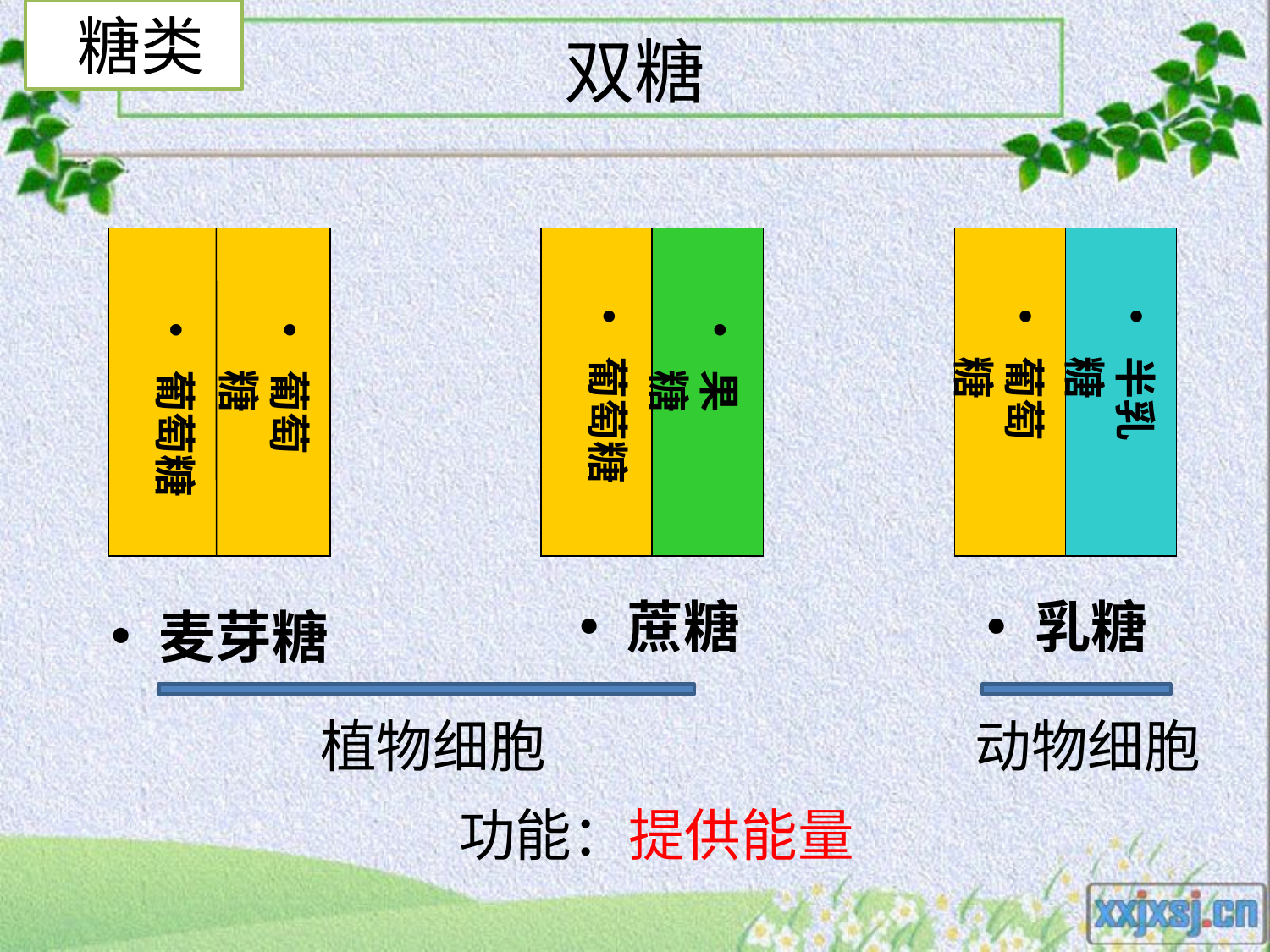

糖类
# 双糖

葡萄糖
半乳糖
葡萄糖
葡萄糖
葡萄糖
果   糖
蔗糖
乳糖
麦芽糖

植物细胞
动物细胞
功能：提供能量